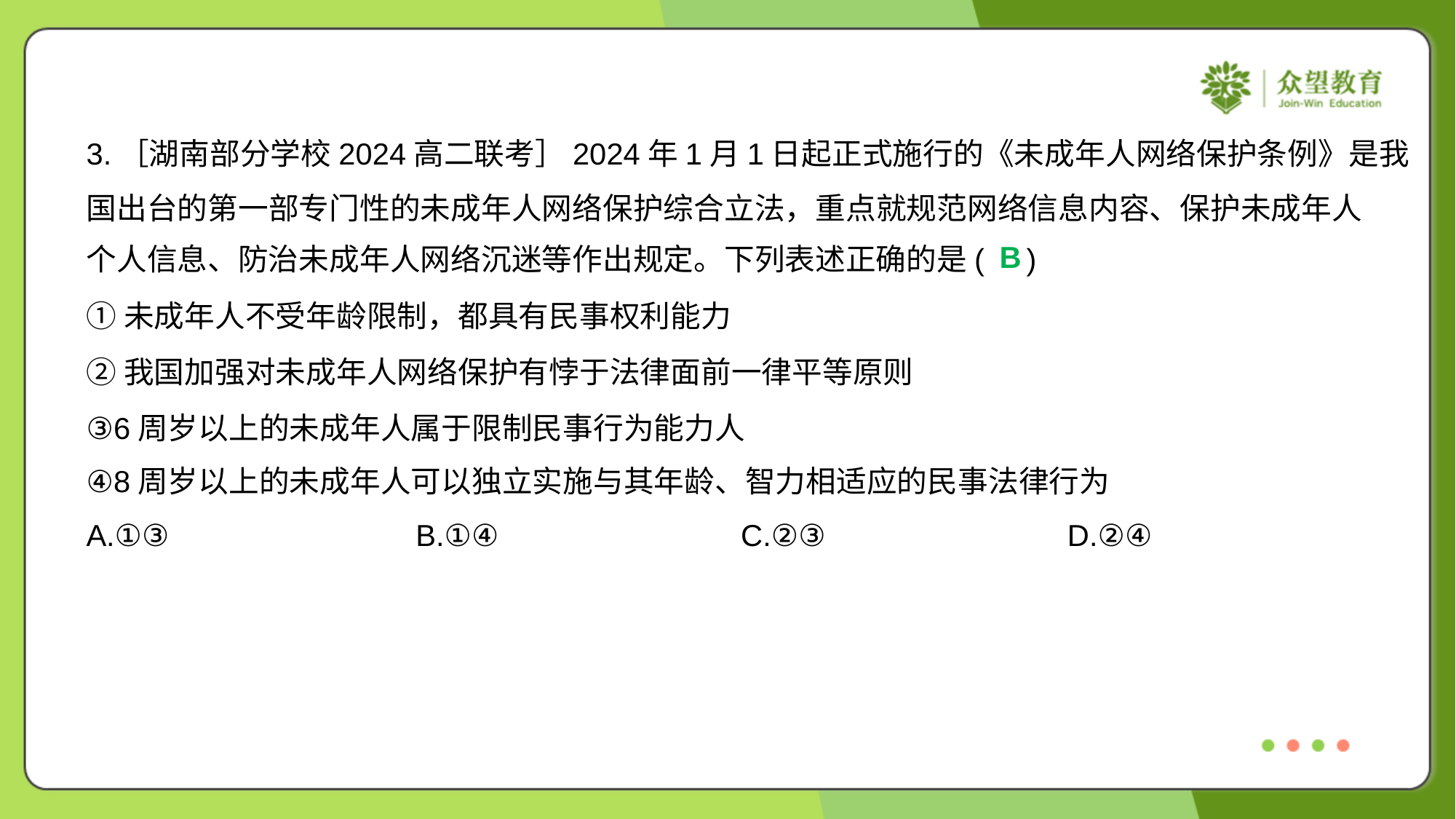

3.［湖南部分学校2024高二联考］2024年1月1日起正式施行的《未成年人网络保护条例》是我
国出台的第一部专门性的未成年人网络保护综合立法，重点就规范网络信息内容、保护未成年人
个人信息、防治未成年人网络沉迷等作出规定。下列表述正确的是(     )
B
①未成年人不受年龄限制，都具有民事权利能力
②我国加强对未成年人网络保护有悖于法律面前一律平等原则
③6周岁以上的未成年人属于限制民事行为能力人
④8周岁以上的未成年人可以独立实施与其年龄、智力相适应的民事法律行为
A.①③	B.①④	C.②③	D.②④